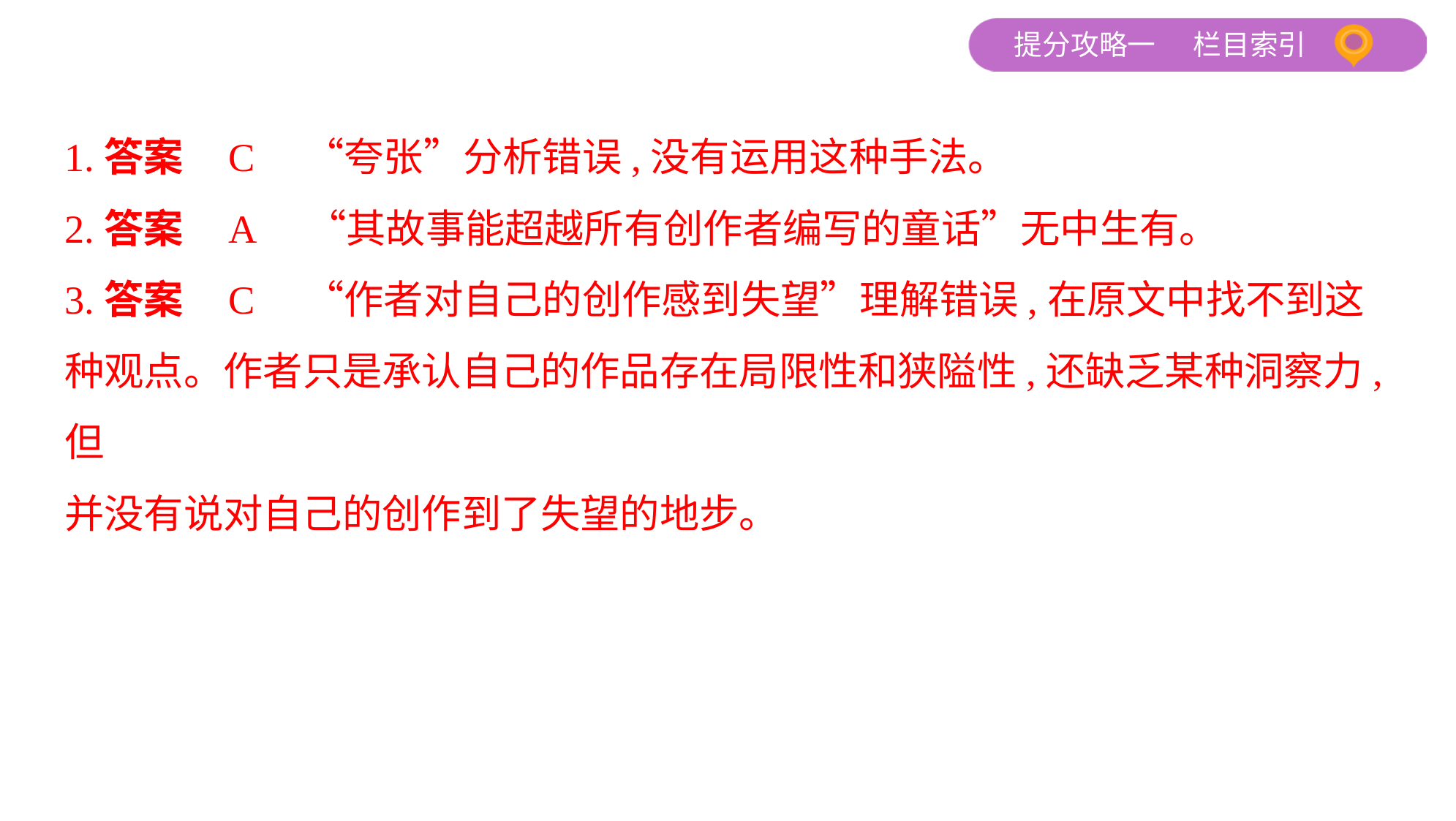

1.答案    C　“夸张”分析错误,没有运用这种手法。
2.答案    A　“其故事能超越所有创作者编写的童话”无中生有。
3.答案    C　“作者对自己的创作感到失望”理解错误,在原文中找不到这
种观点。作者只是承认自己的作品存在局限性和狭隘性,还缺乏某种洞察力,但
并没有说对自己的创作到了失望的地步。